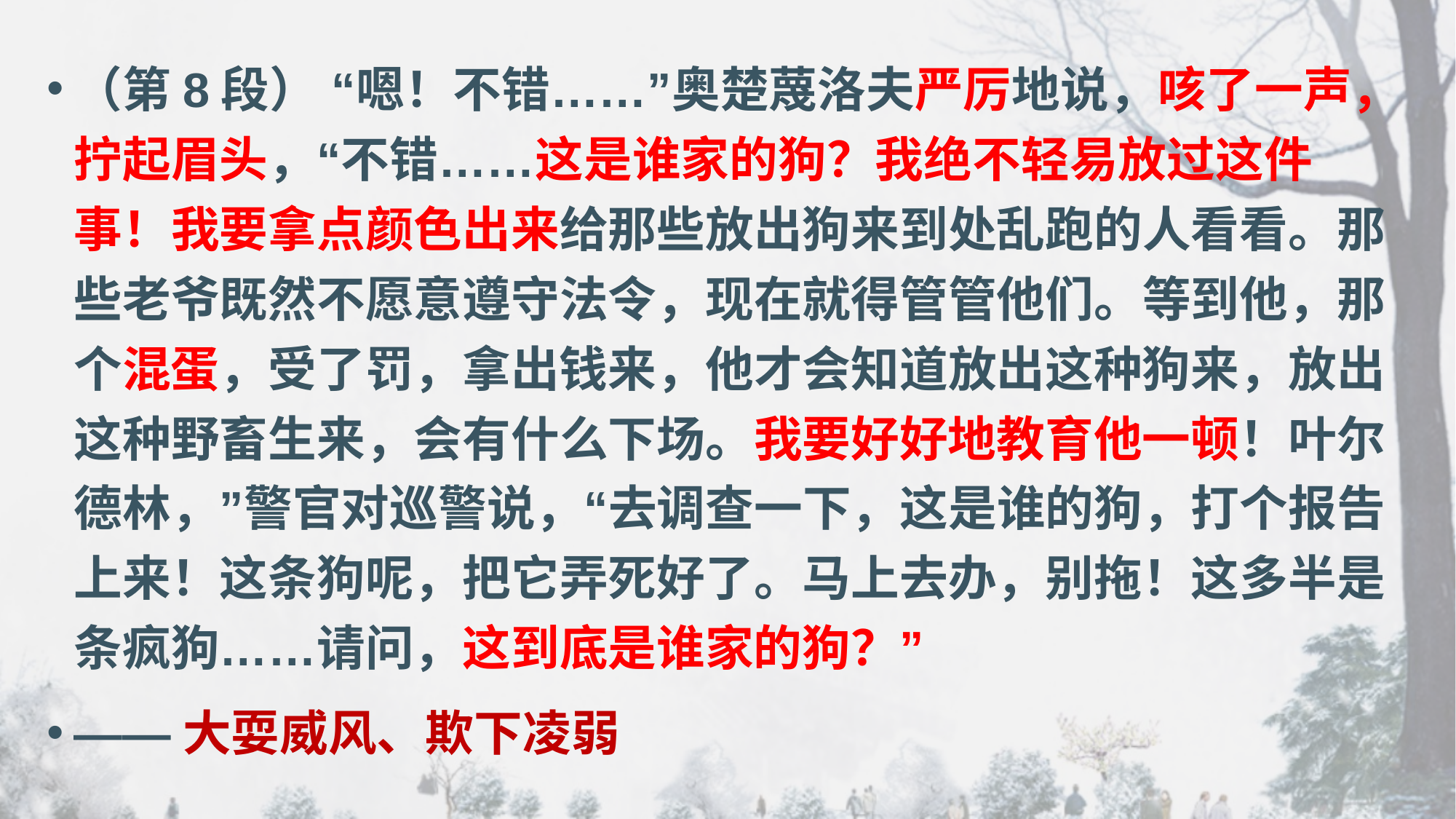

（第8段） “嗯！不错……”奥楚蔑洛夫严厉地说，咳了一声，拧起眉头，“不错……这是谁家的狗？我绝不轻易放过这件事！我要拿点颜色出来给那些放出狗来到处乱跑的人看看。那些老爷既然不愿意遵守法令，现在就得管管他们。等到他，那个混蛋，受了罚，拿出钱来，他才会知道放出这种狗来，放出这种野畜生来，会有什么下场。我要好好地教育他一顿！叶尔德林，”警官对巡警说，“去调查一下，这是谁的狗，打个报告上来！这条狗呢，把它弄死好了。马上去办，别拖！这多半是条疯狗……请问，这到底是谁家的狗？”
——大耍威风、欺下凌弱